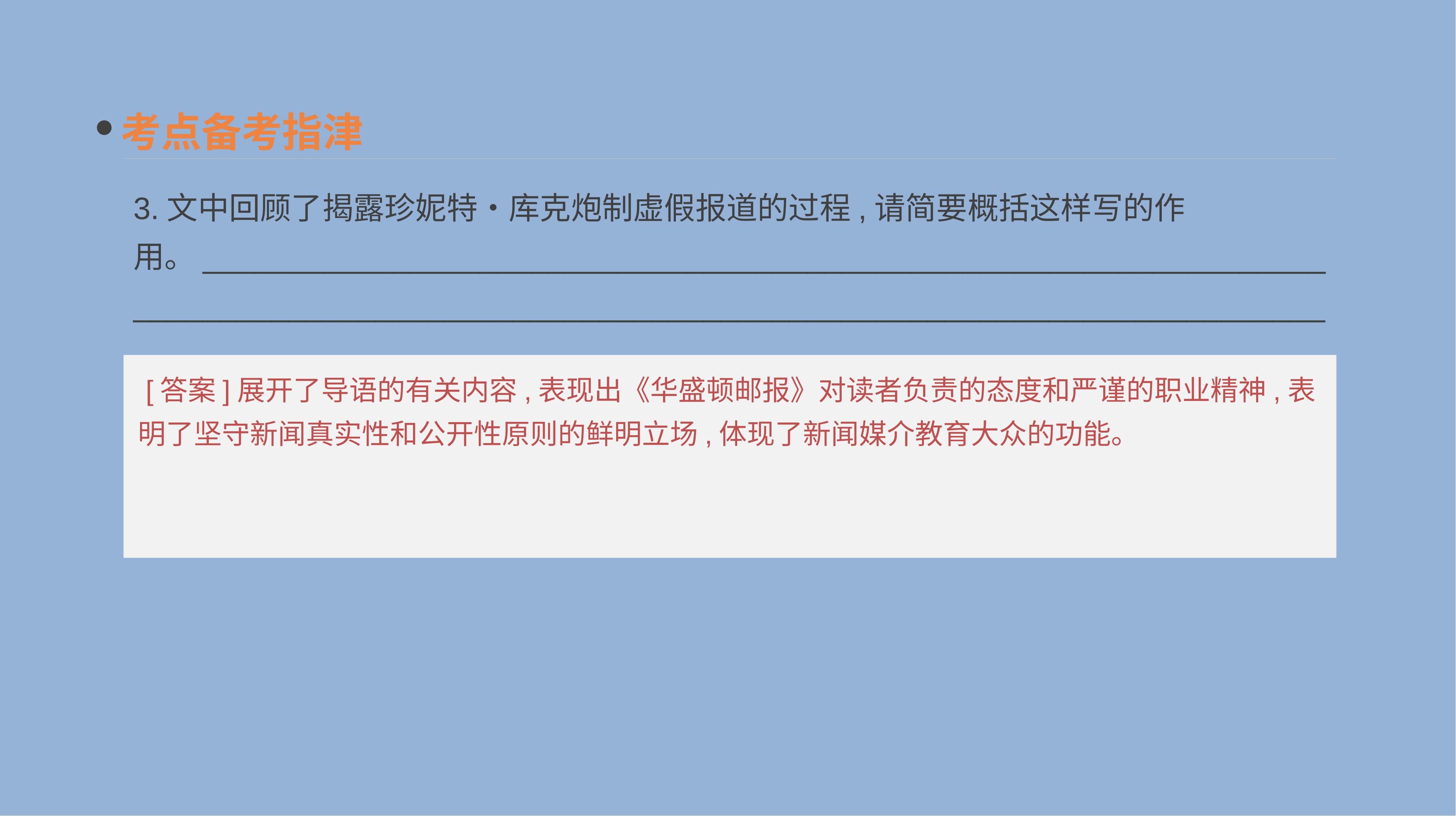

考点备考指津

3.文中回顾了揭露珍妮特•库克炮制虚假报道的过程,请简要概括这样写的作用。__________________________________________________________________________________________________________________________________________________________________________

 [答案]展开了导语的有关内容,表现出《华盛顿邮报》对读者负责的态度和严谨的职业精神,表明了坚守新闻真实性和公开性原则的鲜明立场,体现了新闻媒介教育大众的功能。